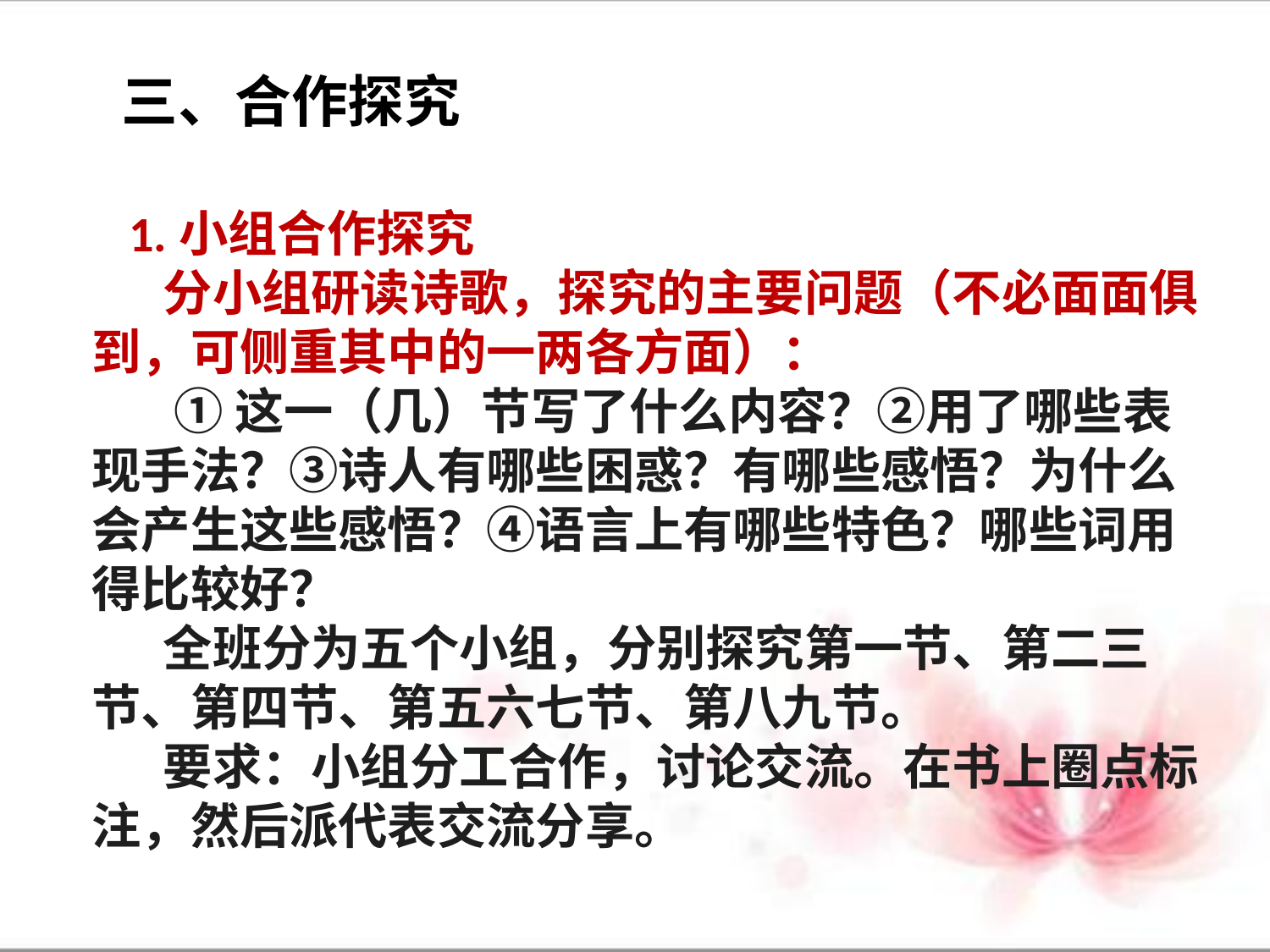

三、合作探究
1.小组合作探究
  分小组研读诗歌，探究的主要问题（不必面面俱到，可侧重其中的一两各方面）：
    ①这一（几）节写了什么内容？②用了哪些表现手法？③诗人有哪些困惑？有哪些感悟？为什么会产生这些感悟？④语言上有哪些特色？哪些词用得比较好？
  全班分为五个小组，分别探究第一节、第二三节、第四节、第五六七节、第八九节。
  要求：小组分工合作，讨论交流。在书上圈点标注，然后派代表交流分享。